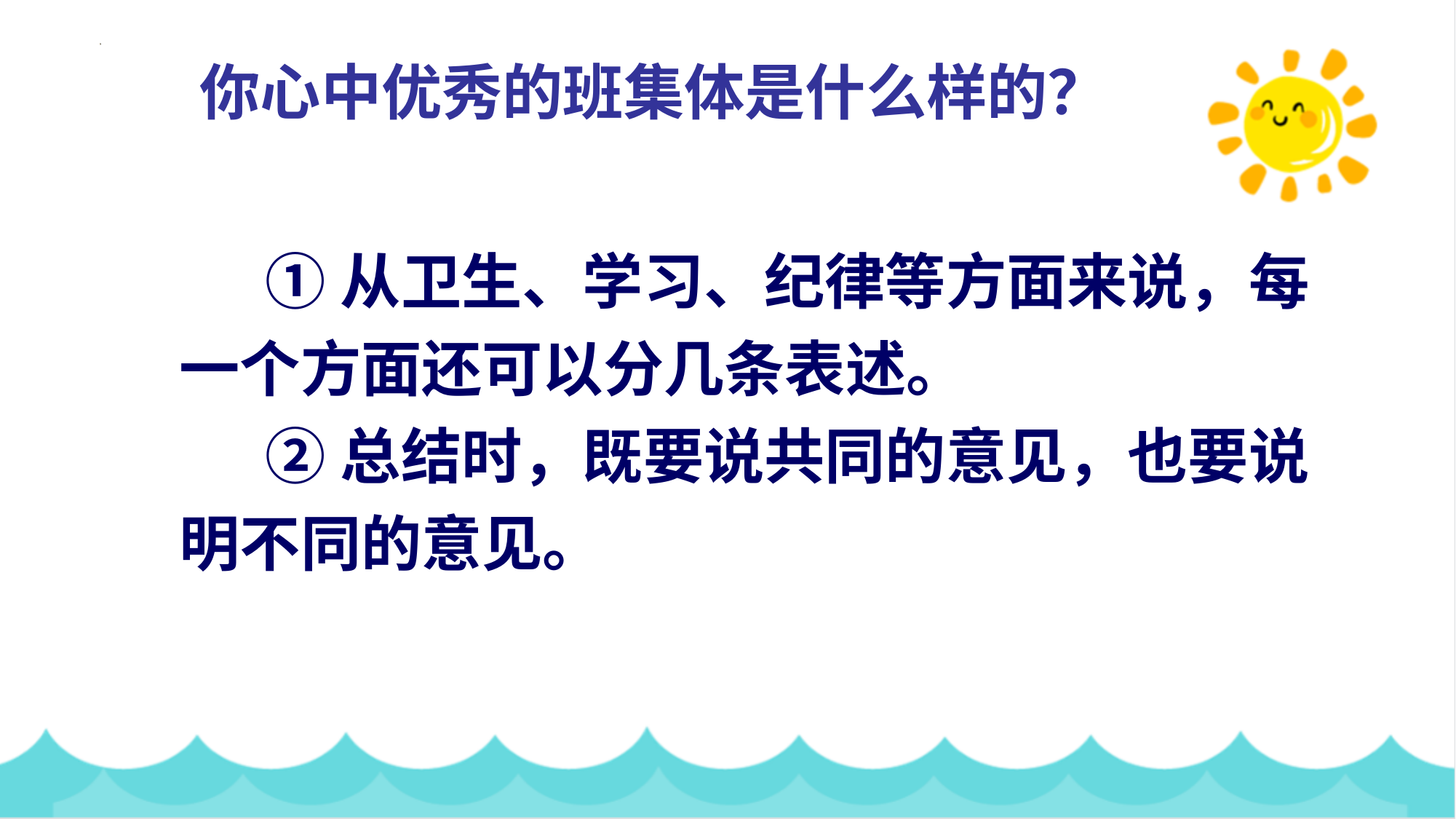

你心中优秀的班集体是什么样的？
①从卫生、学习、纪律等方面来说，每一个方面还可以分几条表述。
②总结时，既要说共同的意见，也要说明不同的意见。